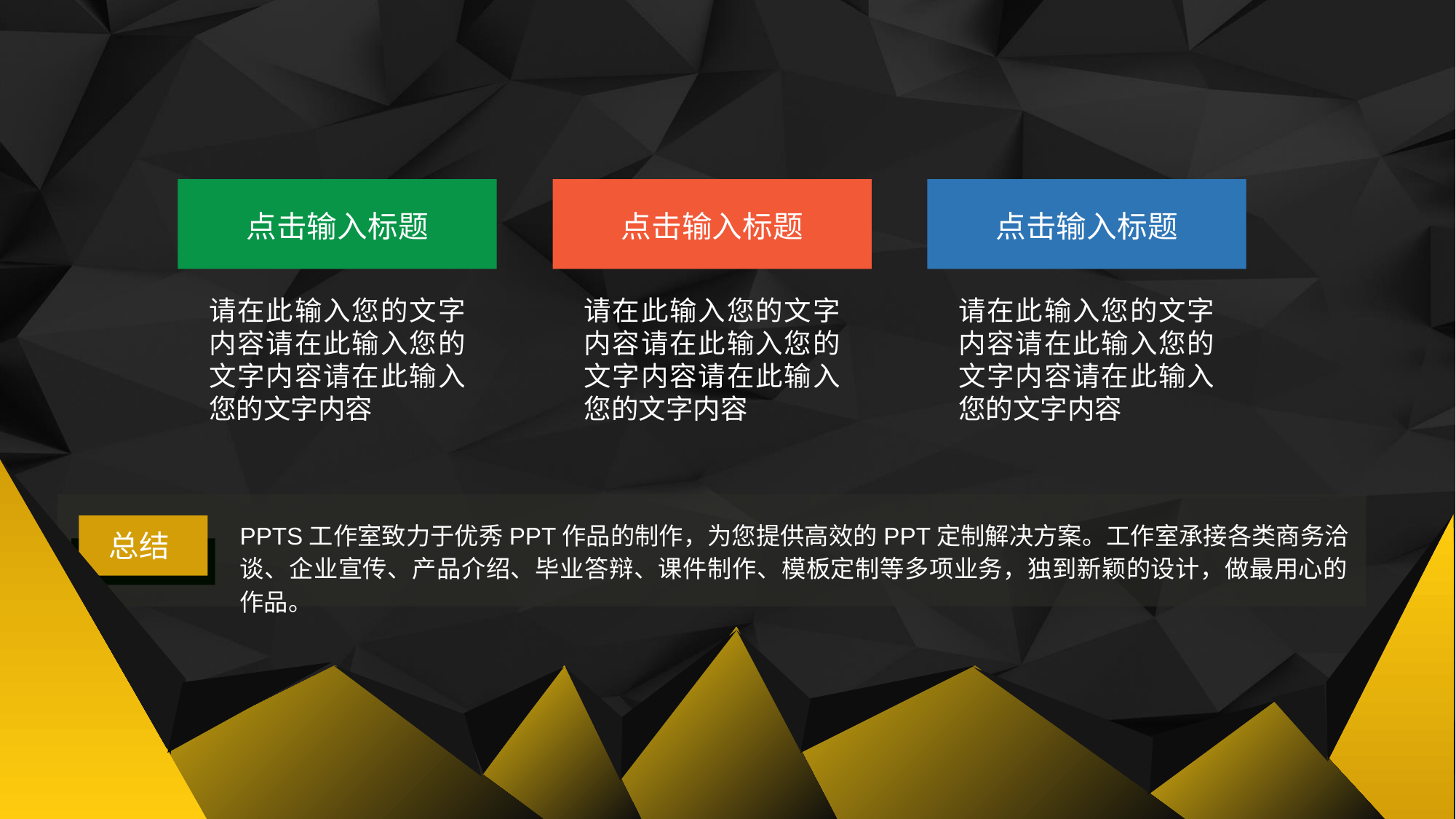

点击输入标题
点击输入标题
点击输入标题
请在此输入您的文字内容请在此输入您的文字内容请在此输入您的文字内容
请在此输入您的文字内容请在此输入您的文字内容请在此输入您的文字内容
请在此输入您的文字内容请在此输入您的文字内容请在此输入您的文字内容

PPTS工作室致力于优秀PPT作品的制作，为您提供高效的PPT定制解决方案。工作室承接各类商务洽谈、企业宣传、产品介绍、毕业答辩、课件制作、模板定制等多项业务，独到新颖的设计，做最用心的作品。

总结